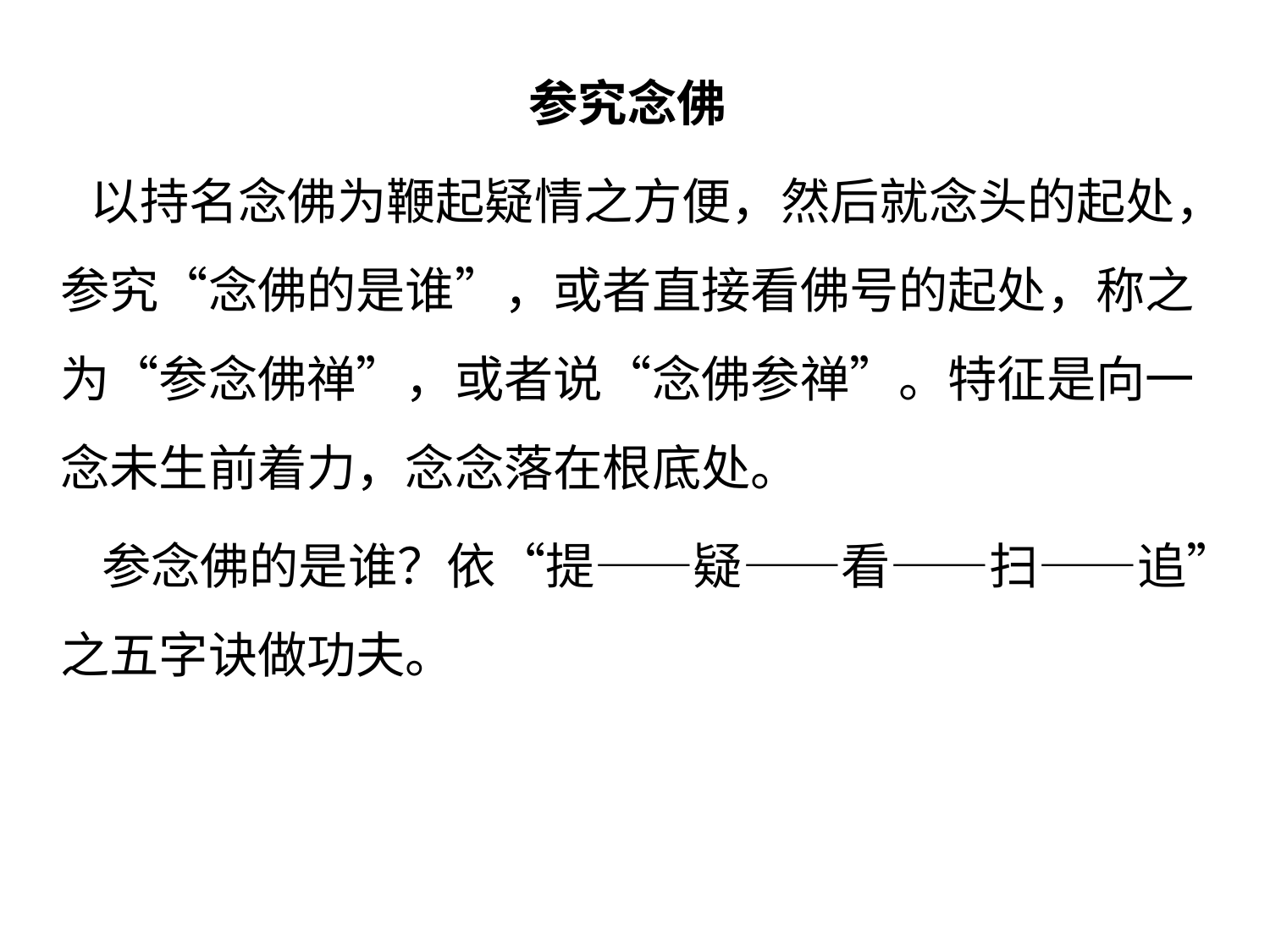

参究念佛
      以持名念佛为鞭起疑情之方便，然后就念头的起处，参究“念佛的是谁”，或者直接看佛号的起处，称之为“参念佛禅”，或者说“念佛参禅”。特征是向一念未生前着力，念念落在根底处。
       参念佛的是谁？依“提——疑——看——扫——追”之五字诀做功夫。